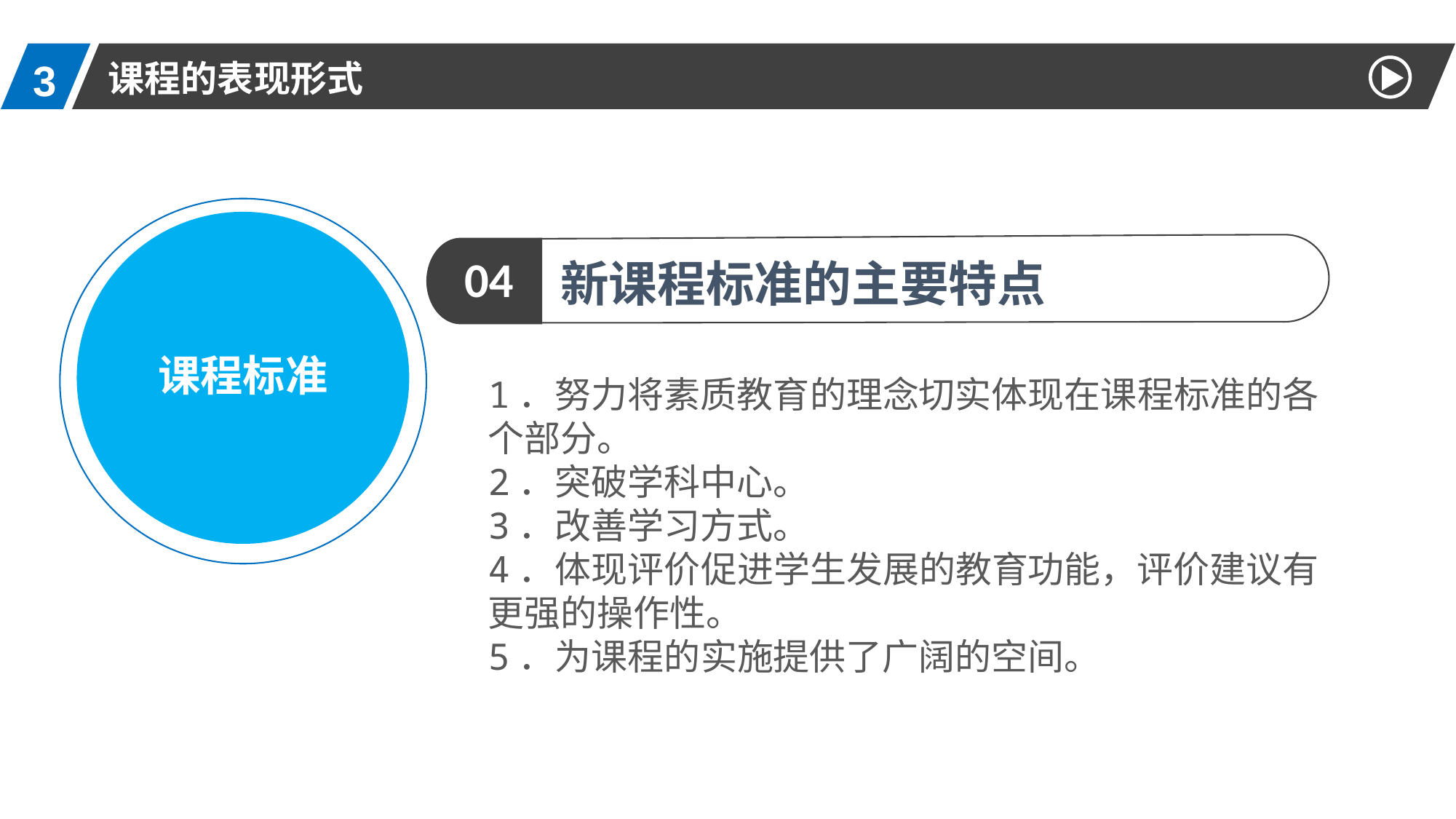

3
课程的表现形式

课程标准

04
新课程标准的主要特点
1．努力将素质教育的理念切实体现在课程标准的各个部分。
2．突破学科中心。
3．改善学习方式。
4．体现评价促进学生发展的教育功能，评价建议有更强的操作性。
5．为课程的实施提供了广阔的空间。